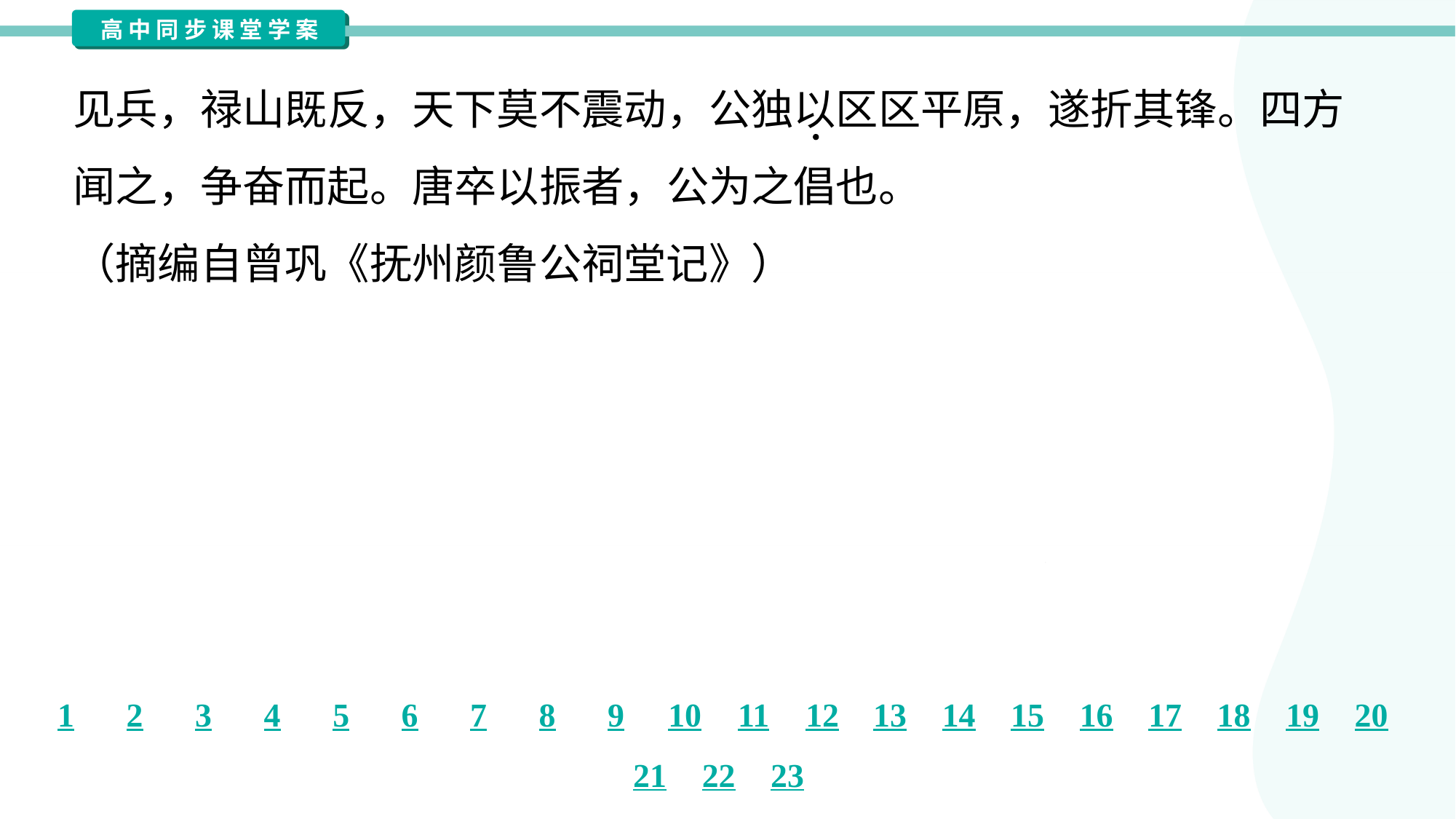

见兵，禄山既反，天下莫不震动，公独以区区平原，遂折其锋。四方
闻之，争奋而起。唐卒以振者，公为之倡也。
（摘编自曾巩《抚州颜鲁公祠堂记》）